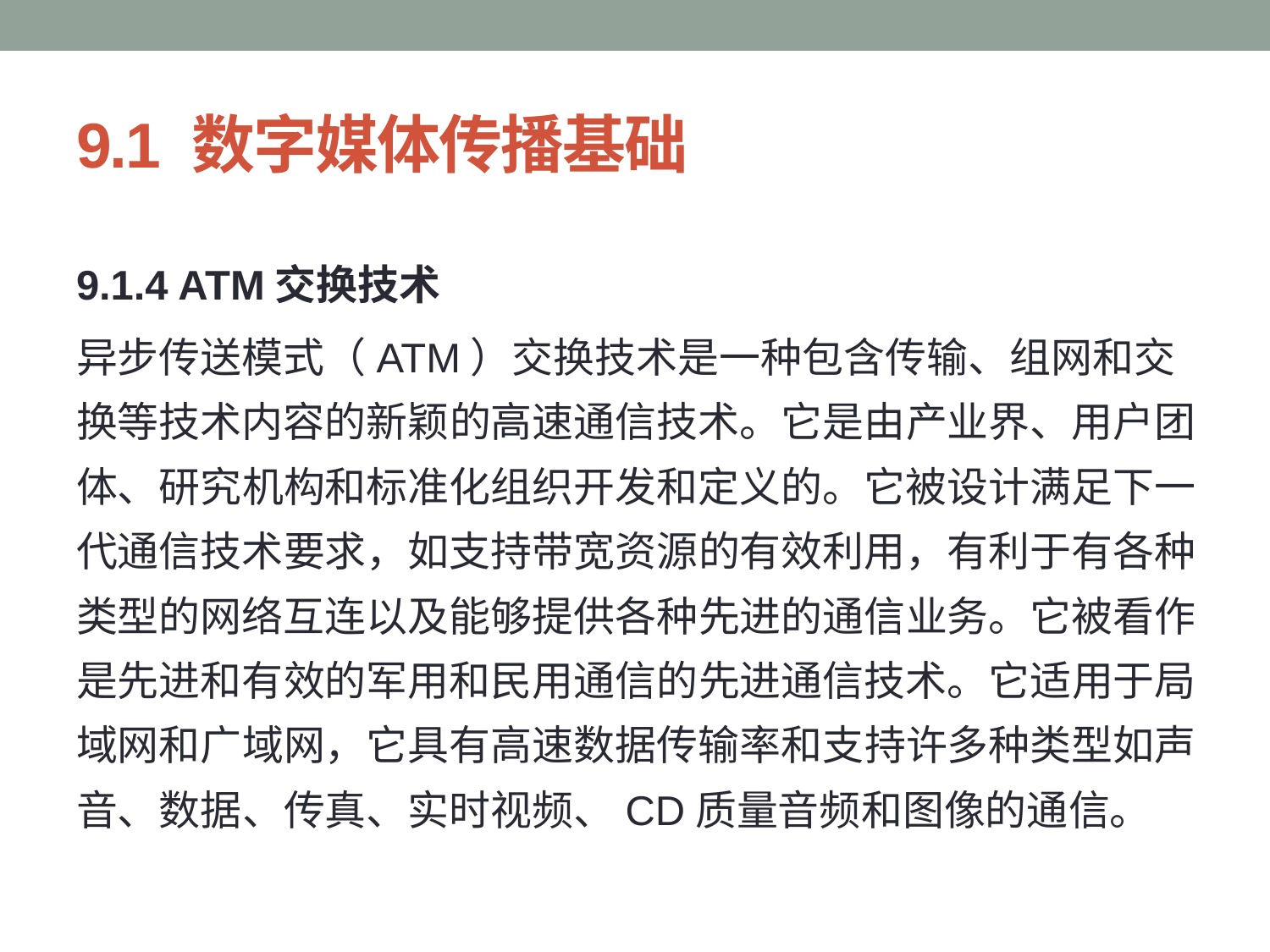

# 9.1 数字媒体传播基础
9.1.4 ATM交换技术
异步传送模式（ATM）交换技术是一种包含传输、组网和交换等技术内容的新颖的高速通信技术。它是由产业界、用户团体、研究机构和标准化组织开发和定义的。它被设计满足下一代通信技术要求，如支持带宽资源的有效利用，有利于有各种类型的网络互连以及能够提供各种先进的通信业务。它被看作是先进和有效的军用和民用通信的先进通信技术。它适用于局域网和广域网，它具有高速数据传输率和支持许多种类型如声音、数据、传真、实时视频、CD质量音频和图像的通信。